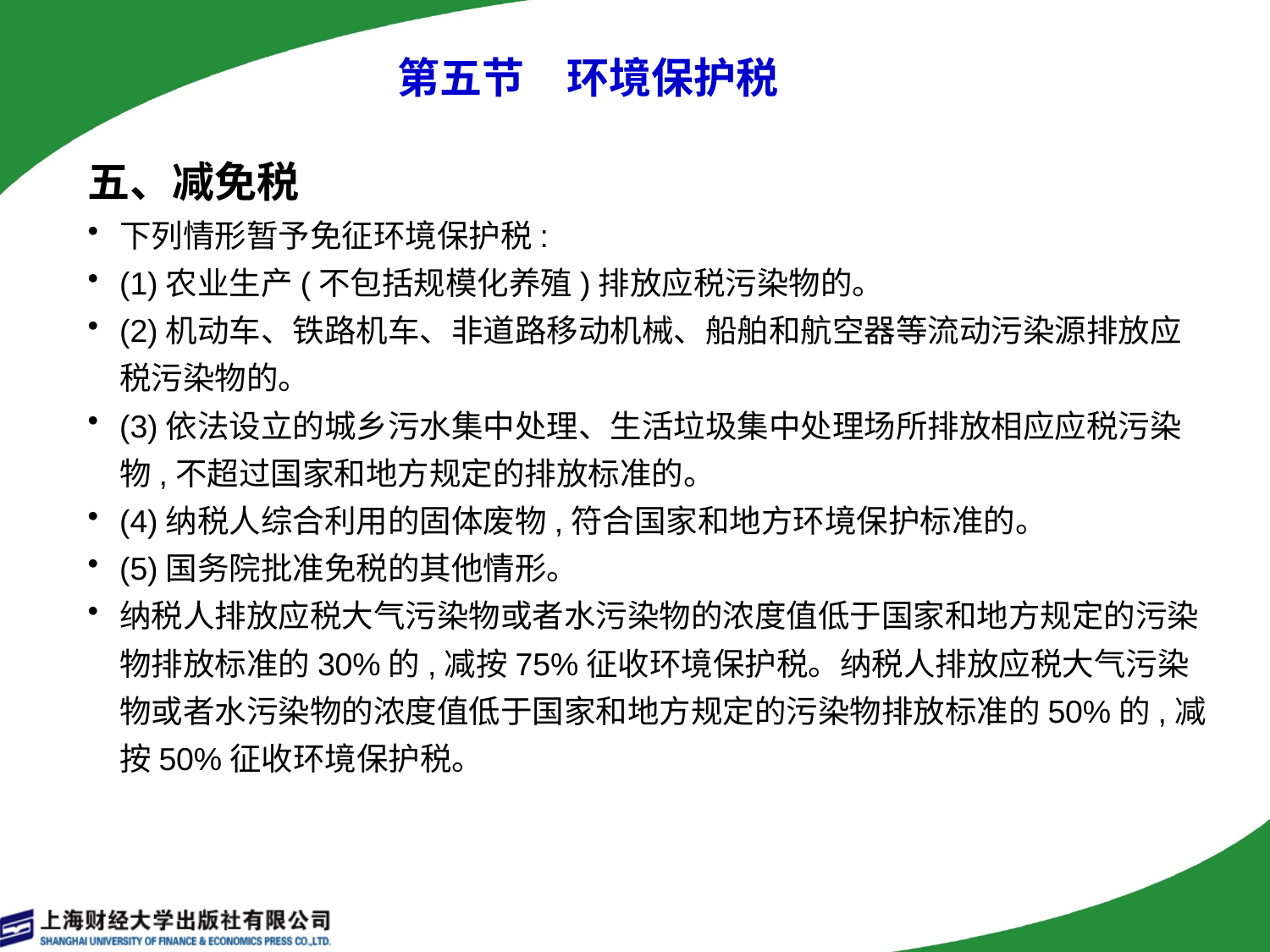

第五节　环境保护税
五、减免税
下列情形暂予免征环境保护税:
(1)农业生产(不包括规模化养殖)排放应税污染物的。
(2)机动车、铁路机车、非道路移动机械、船舶和航空器等流动污染源排放应税污染物的。
(3)依法设立的城乡污水集中处理、生活垃圾集中处理场所排放相应应税污染物,不超过国家和地方规定的排放标准的。
(4)纳税人综合利用的固体废物,符合国家和地方环境保护标准的。
(5)国务院批准免税的其他情形。
纳税人排放应税大气污染物或者水污染物的浓度值低于国家和地方规定的污染物排放标准的30%的,减按75%征收环境保护税。纳税人排放应税大气污染物或者水污染物的浓度值低于国家和地方规定的污染物排放标准的50%的,减按50%征收环境保护税。